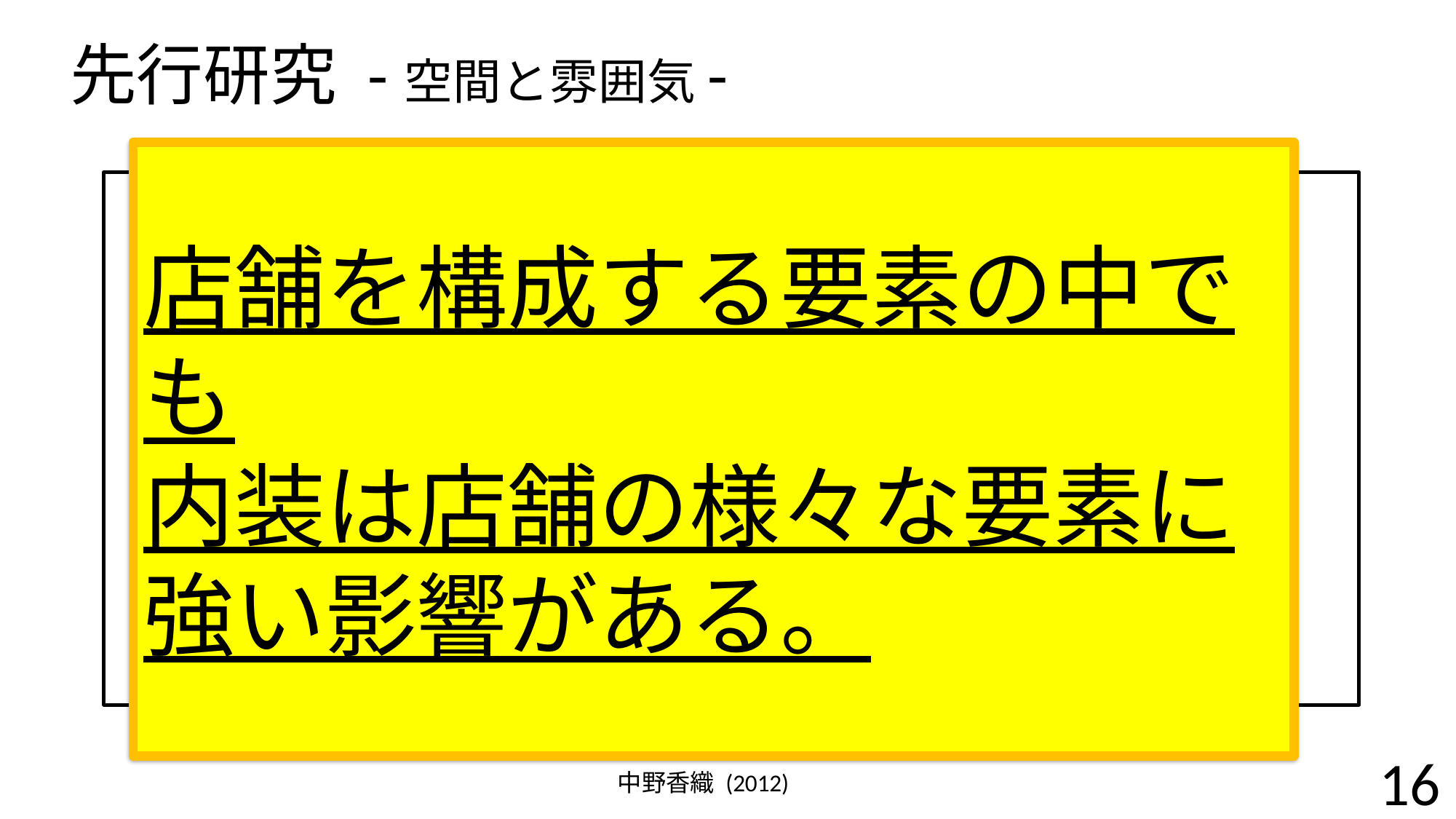

先行研究 -空間と雰囲気-
店舗
店舗を構成する要素の中でも
内装は店舗の様々な要素に
強い影響がある。

 社会的要因
 社会的要因
 デザイン要因
 デザイン要因
 雰囲気要因
 雰囲気要因
価格

サービス品質

サービス品質

価格
価格
商品
品質
商品
品質

サービス品質

16
中野香織 (2012)